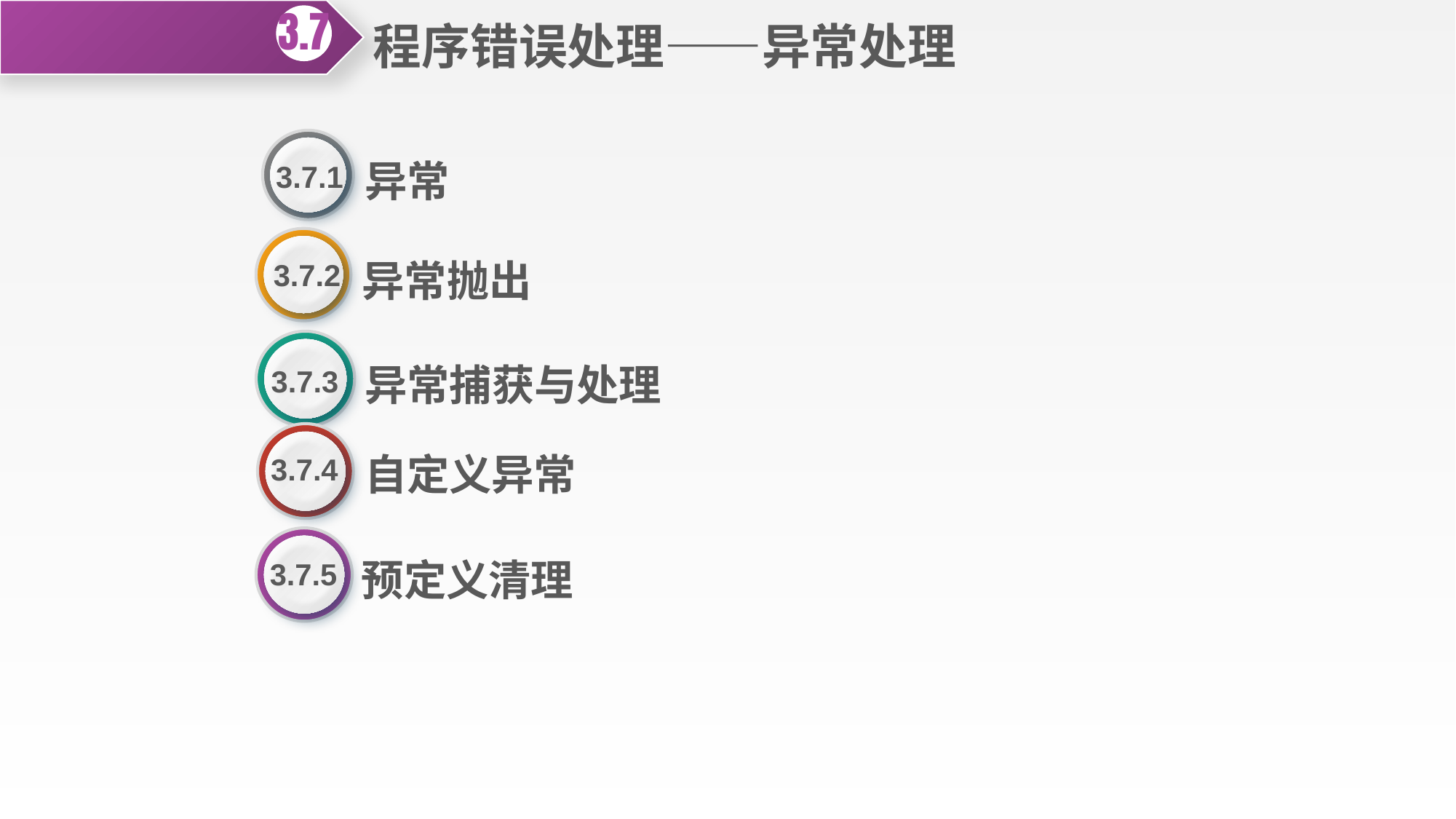

程序错误处理——异常处理

3.7

异常
3.7.1

异常抛出
3.7.2

异常捕获与处理
3.7.3

自定义异常
3.7.4

预定义清理
3.7.5